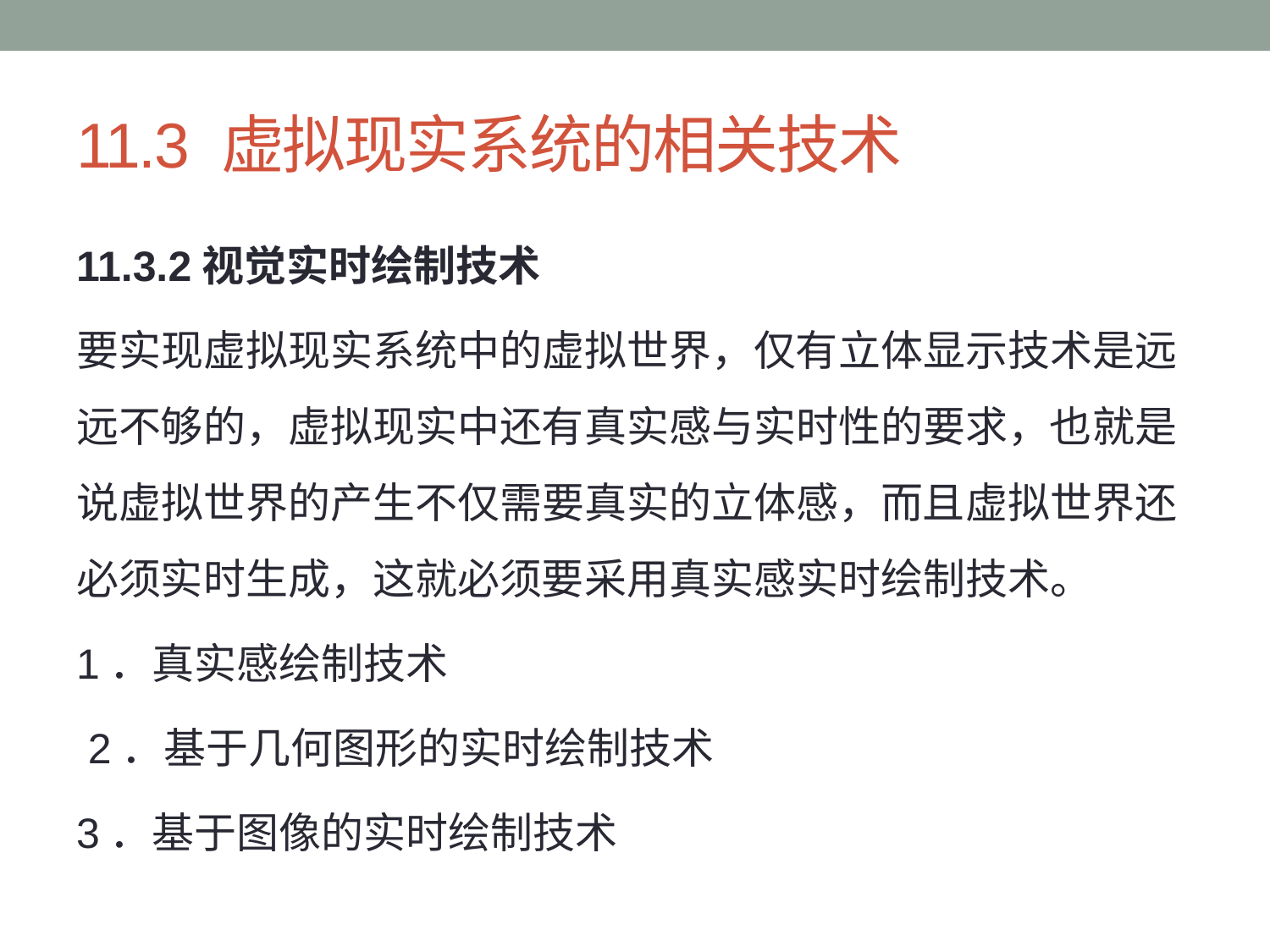

# 11.3 虚拟现实系统的相关技术
11.3.2视觉实时绘制技术
要实现虚拟现实系统中的虚拟世界，仅有立体显示技术是远远不够的，虚拟现实中还有真实感与实时性的要求，也就是说虚拟世界的产生不仅需要真实的立体感，而且虚拟世界还必须实时生成，这就必须要采用真实感实时绘制技术。
1．真实感绘制技术
 2．基于几何图形的实时绘制技术
3．基于图像的实时绘制技术